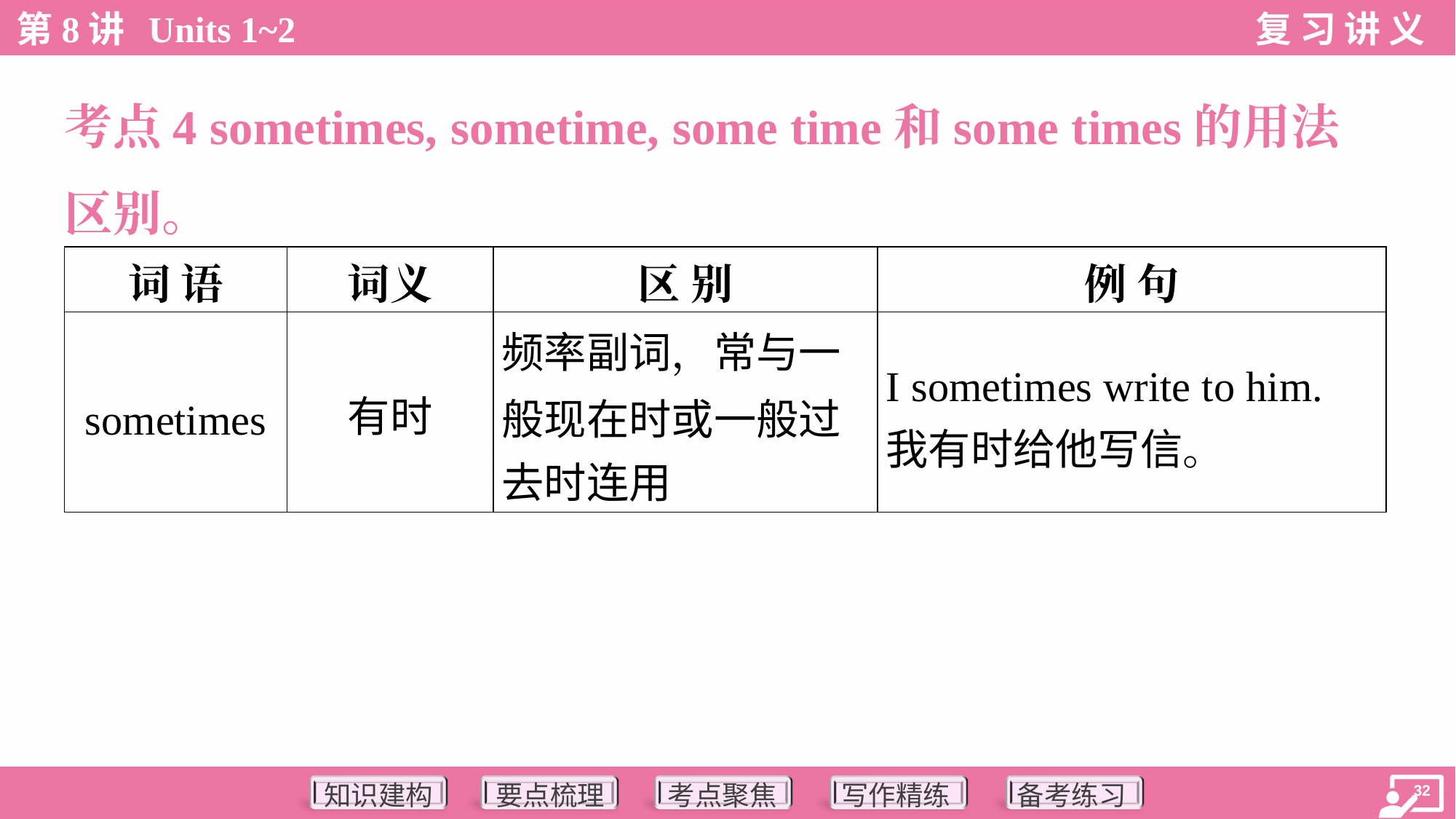

考点4 sometimes, sometime, some time和some times的用法
区别。
| 词 语 | 词义 | 区 别 | 例 句 |
| --- | --- | --- | --- |
| sometimes | 有时 | 频率副词，常与一 般现在时或一般过 去时连用 | I sometimes write to him. 我有时给他写信。 |